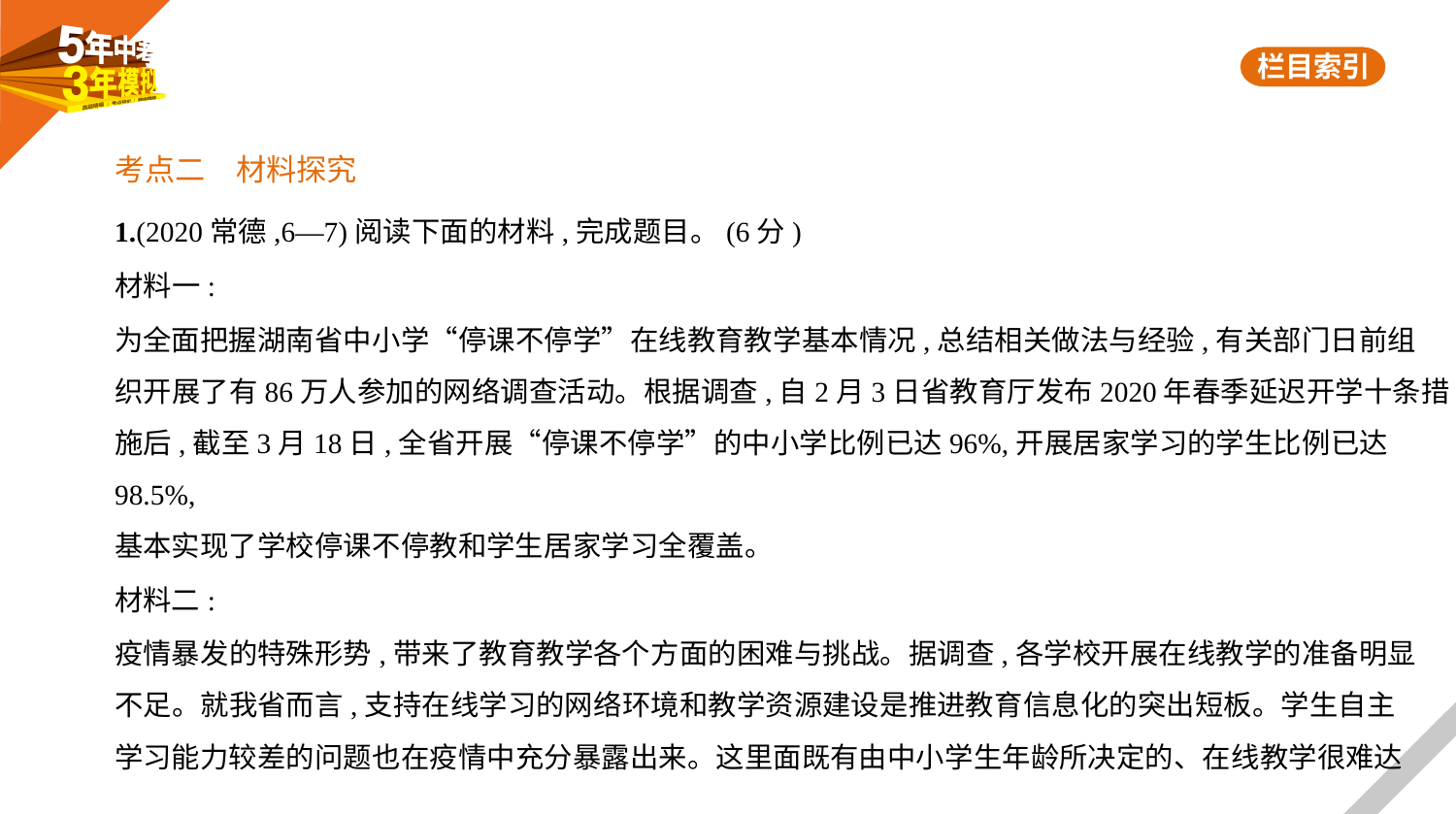

考点二　材料探究
1.(2020常德,6—7)阅读下面的材料,完成题目。(6分)
材料一:
为全面把握湖南省中小学“停课不停学”在线教育教学基本情况,总结相关做法与经验,有关部门日前组
织开展了有86万人参加的网络调查活动。根据调查,自2月3日省教育厅发布2020年春季延迟开学十条措
施后,截至3月18日,全省开展“停课不停学”的中小学比例已达96%,开展居家学习的学生比例已达98.5%,
基本实现了学校停课不停教和学生居家学习全覆盖。
材料二:
疫情暴发的特殊形势,带来了教育教学各个方面的困难与挑战。据调查,各学校开展在线教学的准备明显
不足。就我省而言,支持在线学习的网络环境和教学资源建设是推进教育信息化的突出短板。学生自主
学习能力较差的问题也在疫情中充分暴露出来。这里面既有由中小学生年龄所决定的、在线教学很难达